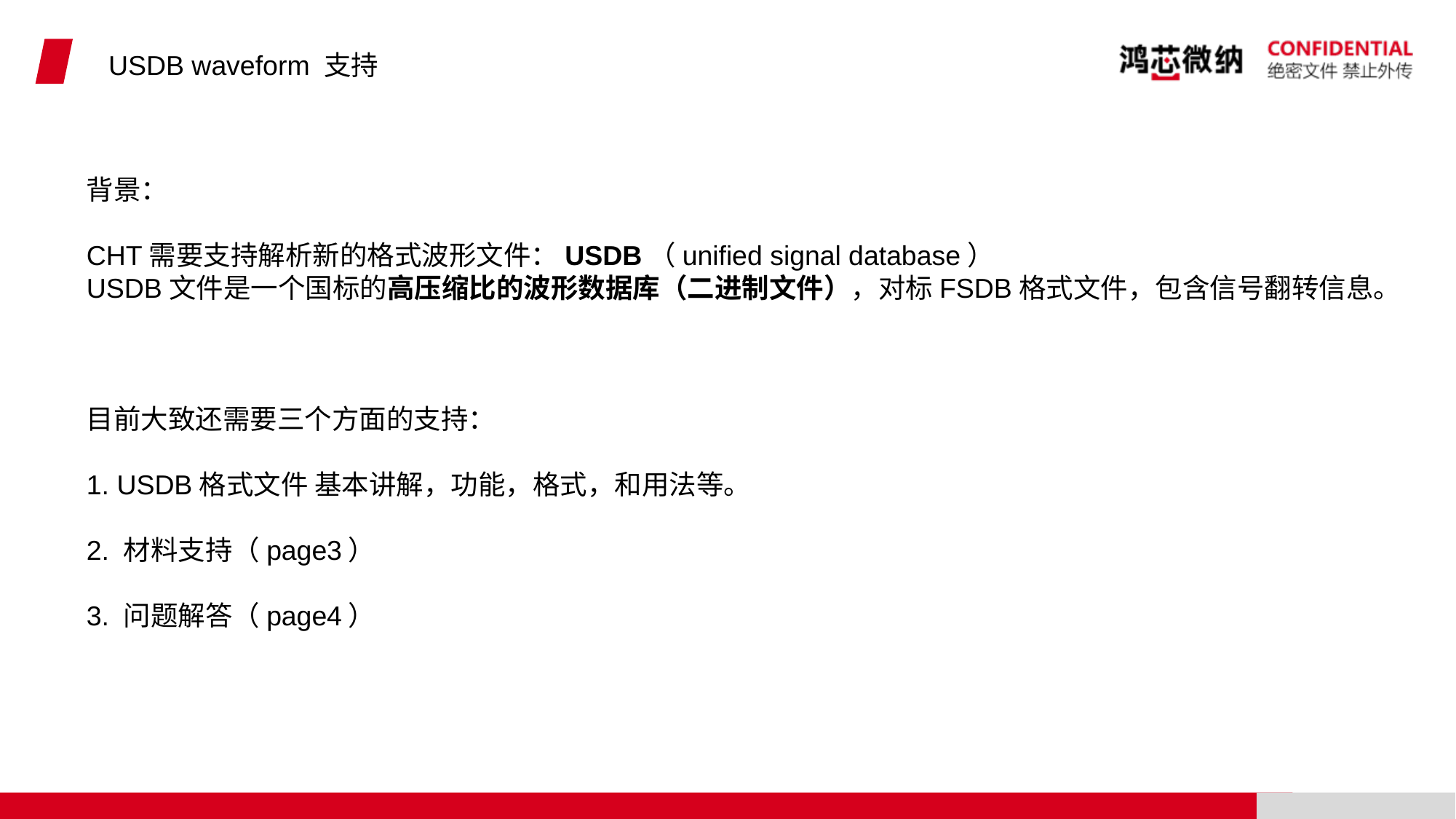

USDB waveform 支持
背景：

CHT需要支持解析新的格式波形文件：USDB（unified signal database）
USDB文件是一个国标的高压缩比的波形数据库（二进制文件），对标FSDB格式文件，包含信号翻转信息。

目前大致还需要三个方面的支持：

1. USDB格式文件 基本讲解，功能，格式，和用法等。

2. 材料支持（page3）

3. 问题解答（page4）